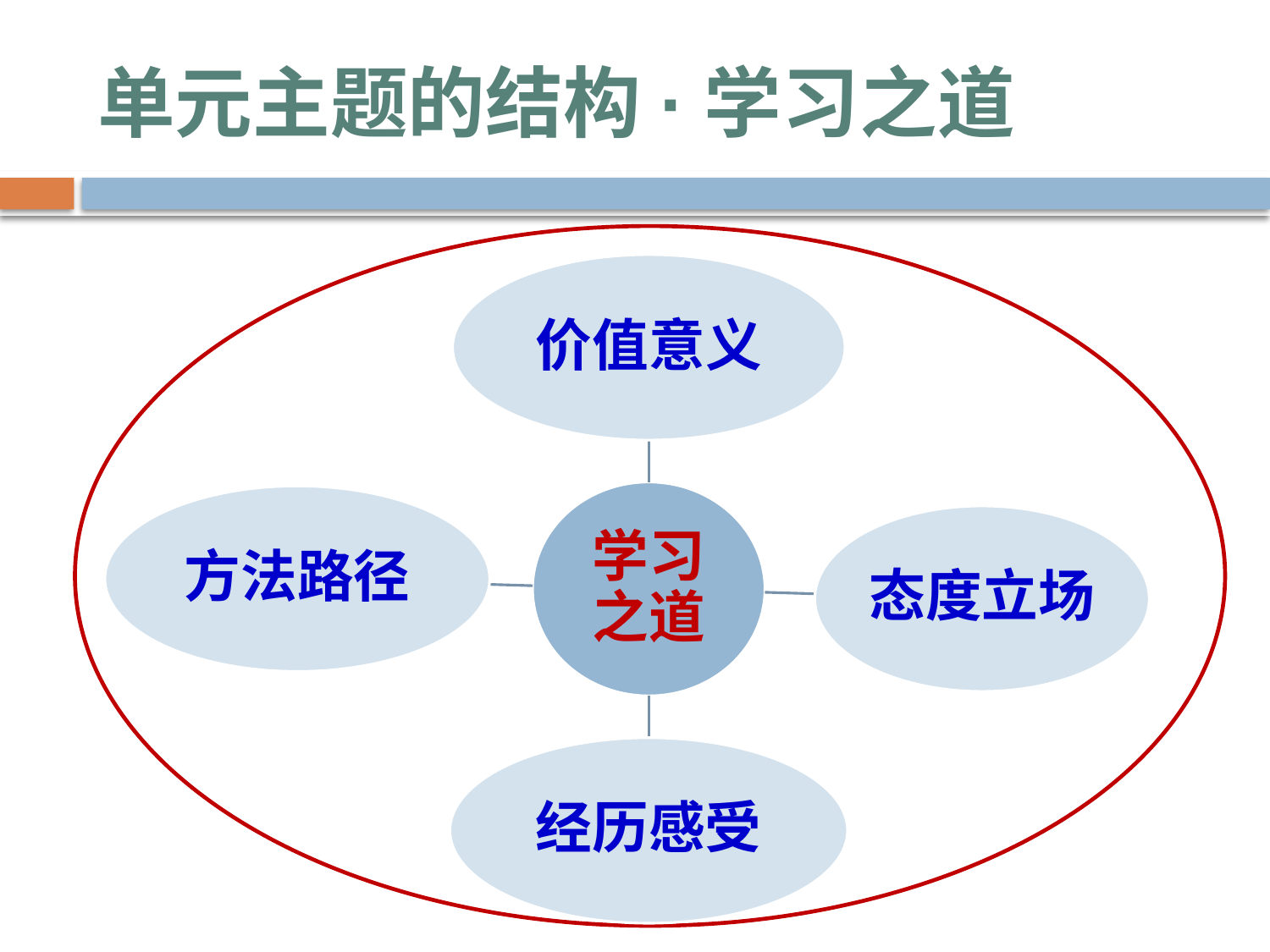

# 单元主题的结构·学习之道

学习之道

价值意义

态度立场

经历感受

方法路径